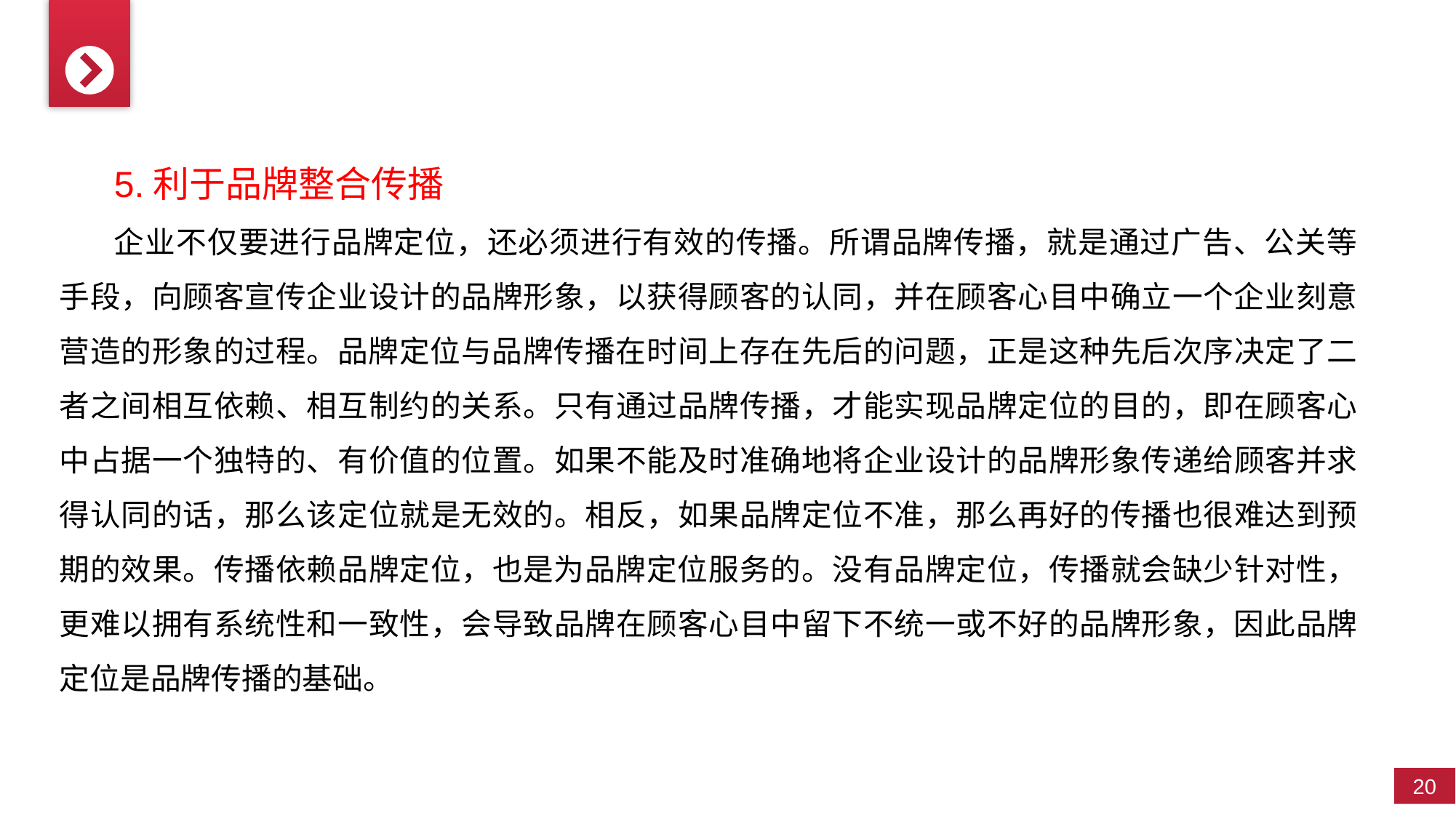

5.利于品牌整合传播
企业不仅要进行品牌定位，还必须进行有效的传播。所谓品牌传播，就是通过广告、公关等手段，向顾客宣传企业设计的品牌形象，以获得顾客的认同，并在顾客心目中确立一个企业刻意营造的形象的过程。品牌定位与品牌传播在时间上存在先后的问题，正是这种先后次序决定了二者之间相互依赖、相互制约的关系。只有通过品牌传播，才能实现品牌定位的目的，即在顾客心中占据一个独特的、有价值的位置。如果不能及时准确地将企业设计的品牌形象传递给顾客并求得认同的话，那么该定位就是无效的。相反，如果品牌定位不准，那么再好的传播也很难达到预期的效果。传播依赖品牌定位，也是为品牌定位服务的。没有品牌定位，传播就会缺少针对性，更难以拥有系统性和一致性，会导致品牌在顾客心目中留下不统一或不好的品牌形象，因此品牌定位是品牌传播的基础。